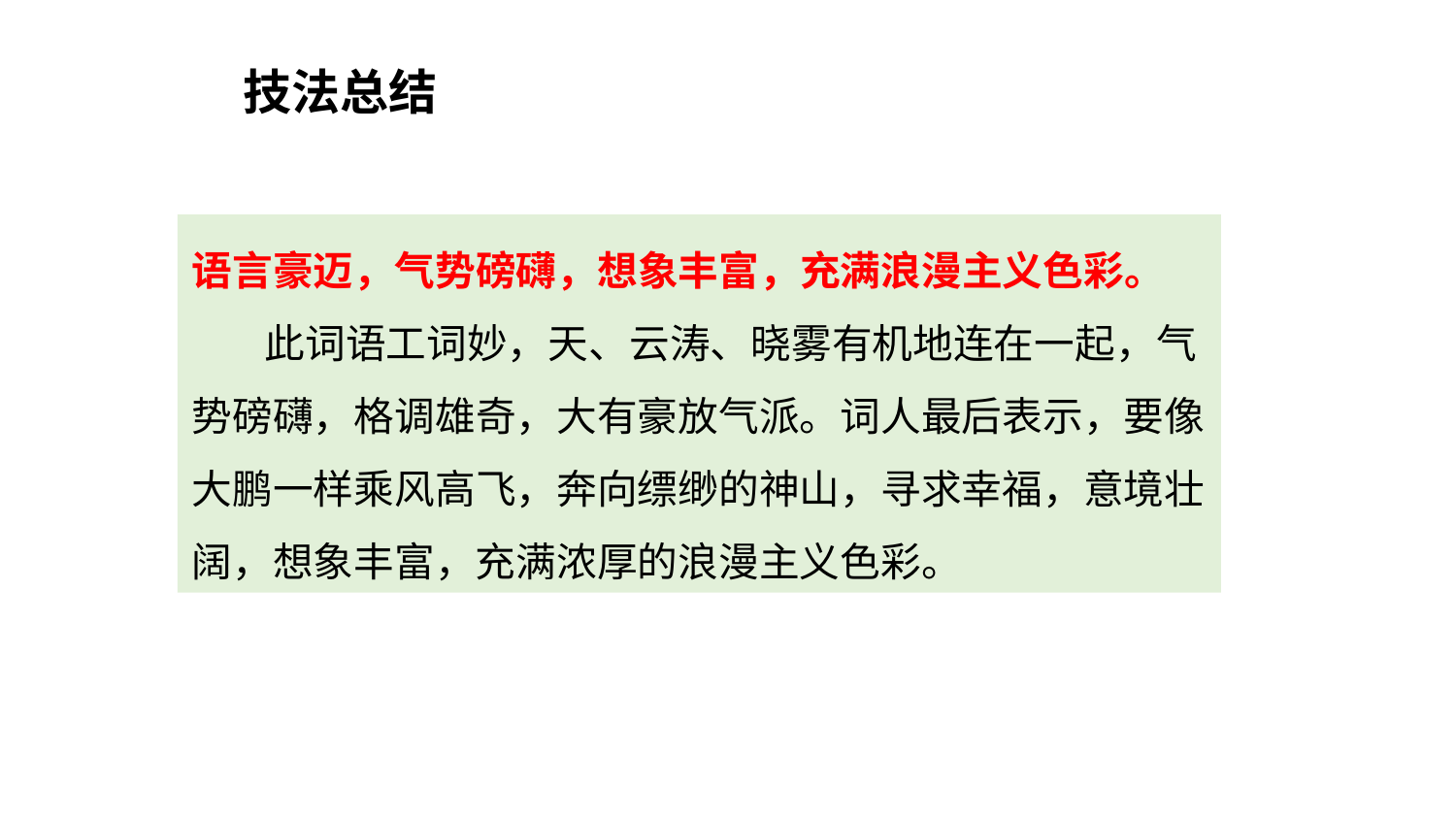

技法总结
语言豪迈，气势磅礴，想象丰富，充满浪漫主义色彩。
       此词语工词妙，天、云涛、晓雾有机地连在一起，气势磅礴，格调雄奇，大有豪放气派。词人最后表示，要像大鹏一样乘风高飞，奔向缥缈的神山，寻求幸福，意境壮阔，想象丰富，充满浓厚的浪漫主义色彩。